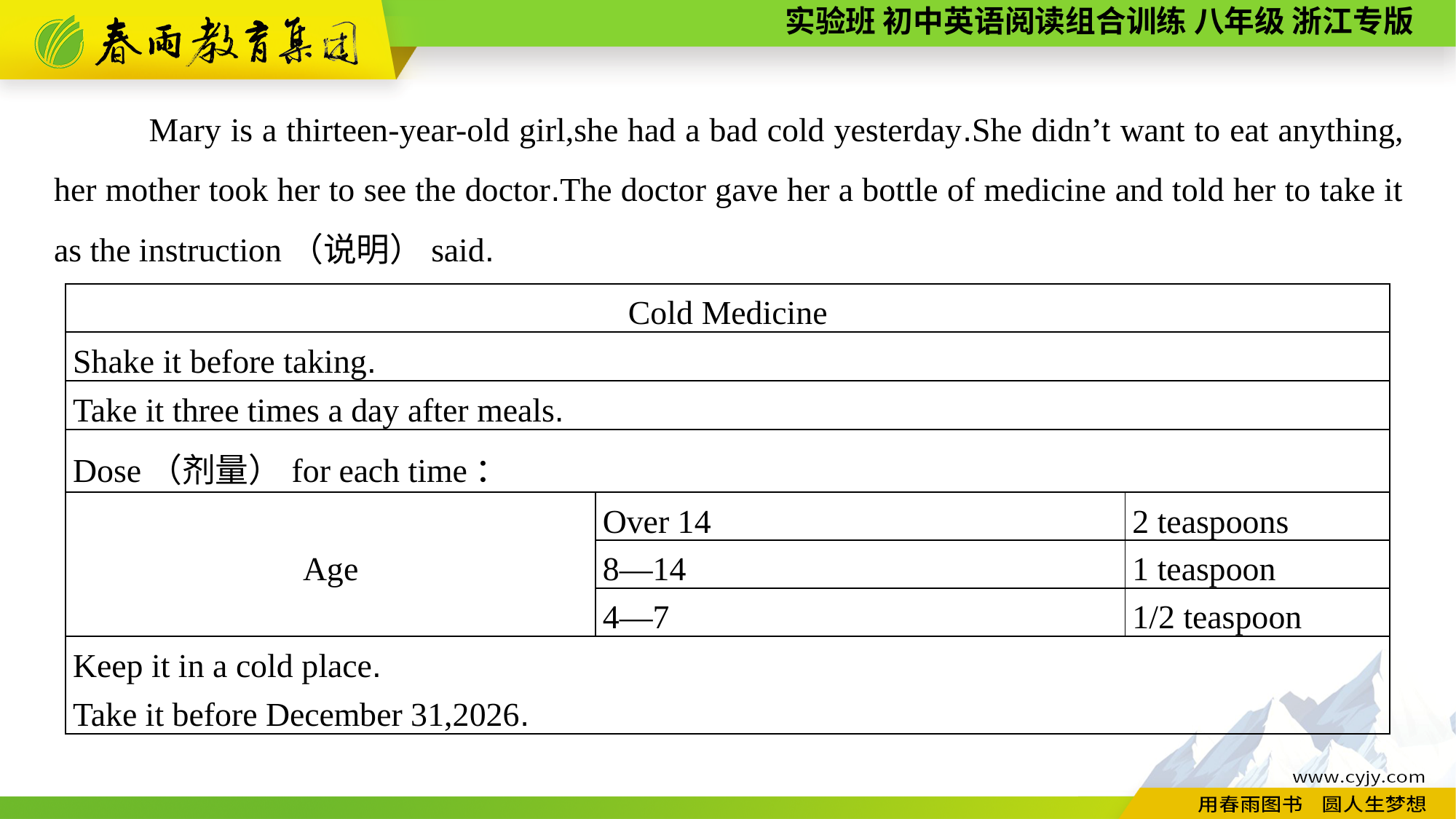

Mary is a thirteen-year-old girl,she had a bad cold yesterday.She didn’t want to eat anything, her mother took her to see the doctor.The doctor gave her a bottle of medicine and told her to take it as the instruction（说明）said.
| Cold Medicine |  |  |
| --- | --- | --- |
| Shake it before taking. |  |  |
| Take it three times a day after meals. |  |  |
| Dose（剂量）for each time： |  |  |
| Age | Over 14 | 2 teaspoons |
|  | 8—14 | 1 teaspoon |
|  | 4—7 | 1/2 teaspoon |
| Keep it in a cold place. Take it before December 31,2026. |  |  |